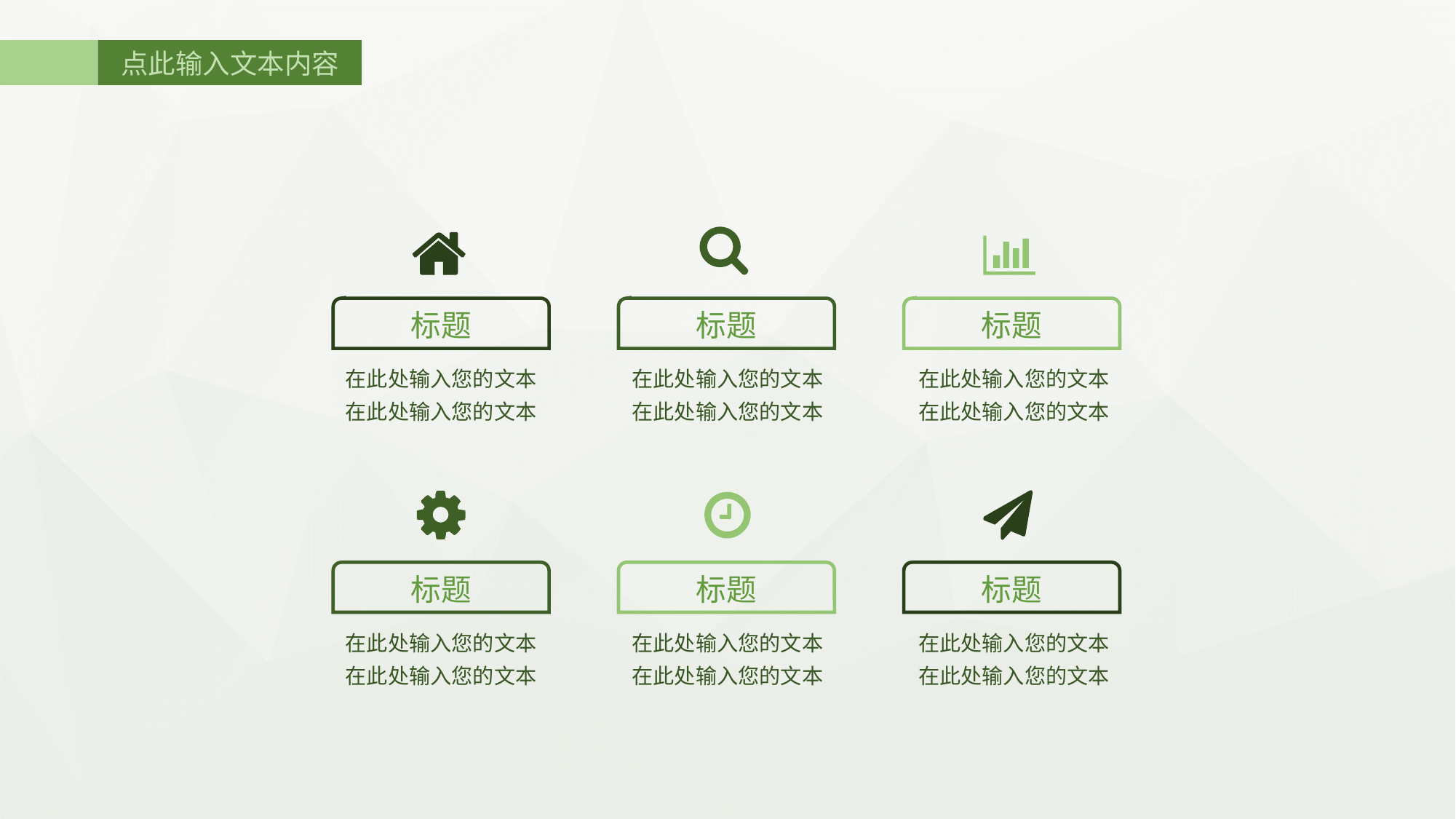

点此输入文本内容

标题
标题
标题
在此处输入您的文本
在此处输入您的文本
在此处输入您的文本
在此处输入您的文本
在此处输入您的文本
在此处输入您的文本

标题
标题
标题
在此处输入您的文本
在此处输入您的文本
在此处输入您的文本
在此处输入您的文本
在此处输入您的文本
在此处输入您的文本